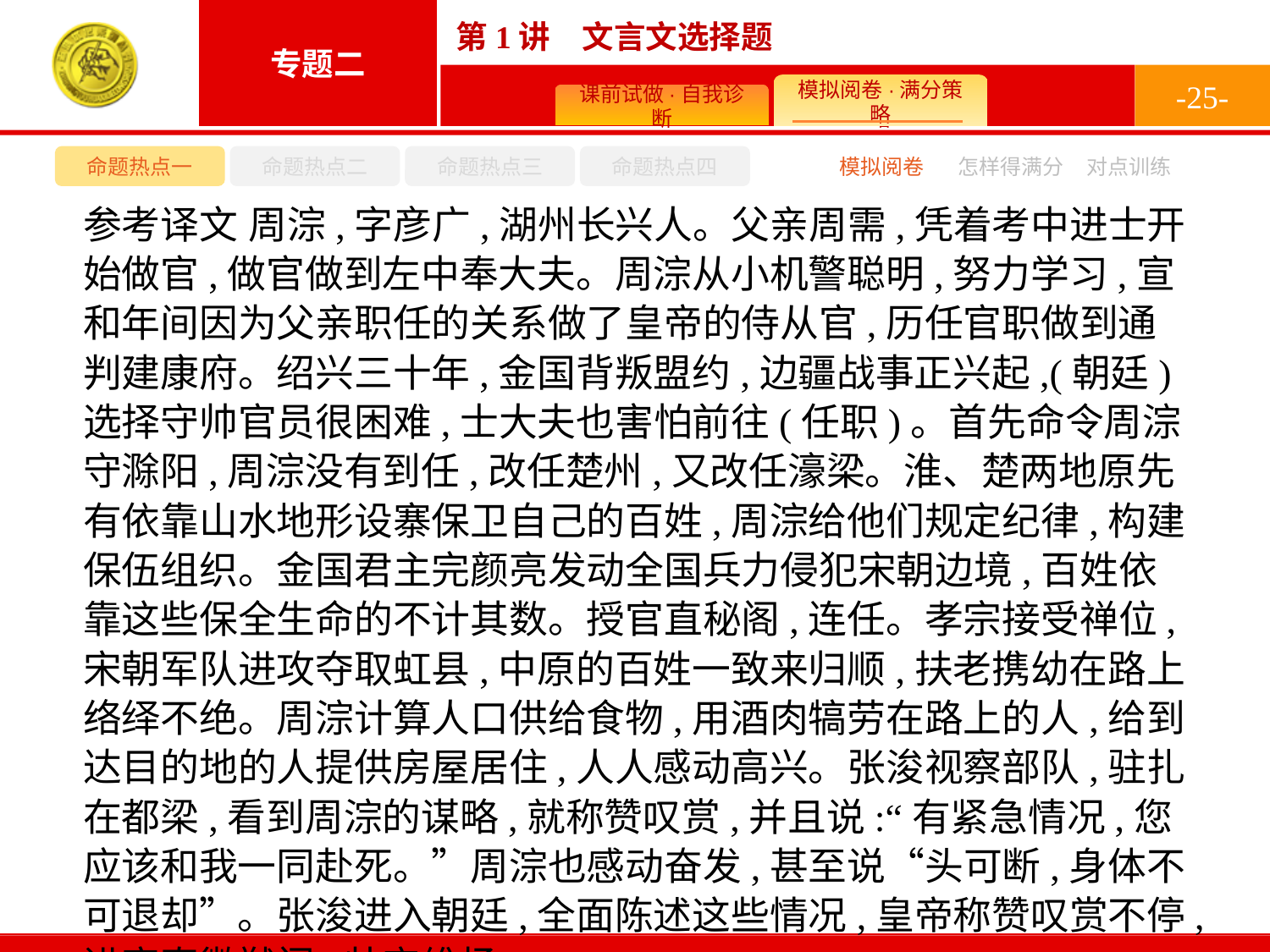

-25-
命题热点一
命题热点二
命题热点三
命题热点四
模拟阅卷
怎样得满分
对点训练
参考译文 周淙,字彦广,湖州长兴人。父亲周需,凭着考中进士开始做官,做官做到左中奉大夫。周淙从小机警聪明,努力学习,宣和年间因为父亲职任的关系做了皇帝的侍从官,历任官职做到通判建康府。绍兴三十年,金国背叛盟约,边疆战事正兴起,(朝廷)选择守帅官员很困难,士大夫也害怕前往(任职)。首先命令周淙守滁阳,周淙没有到任,改任楚州,又改任濠梁。淮、楚两地原先有依靠山水地形设寨保卫自己的百姓,周淙给他们规定纪律,构建保伍组织。金国君主完颜亮发动全国兵力侵犯宋朝边境,百姓依靠这些保全生命的不计其数。授官直秘阁,连任。孝宗接受禅位,宋朝军队进攻夺取虹县,中原的百姓一致来归顺,扶老携幼在路上络绎不绝。周淙计算人口供给食物,用酒肉犒劳在路上的人,给到达目的地的人提供房屋居住,人人感动高兴。张浚视察部队,驻扎在都梁,看到周淙的谋略,就称赞叹赏,并且说:“有紧急情况,您应该和我一同赴死。”周淙也感动奋发,甚至说“头可断,身体不可退却”。张浚进入朝廷,全面陈述这些情况,皇帝称赞叹赏不停,进官直徽猷阁,帅守维扬。